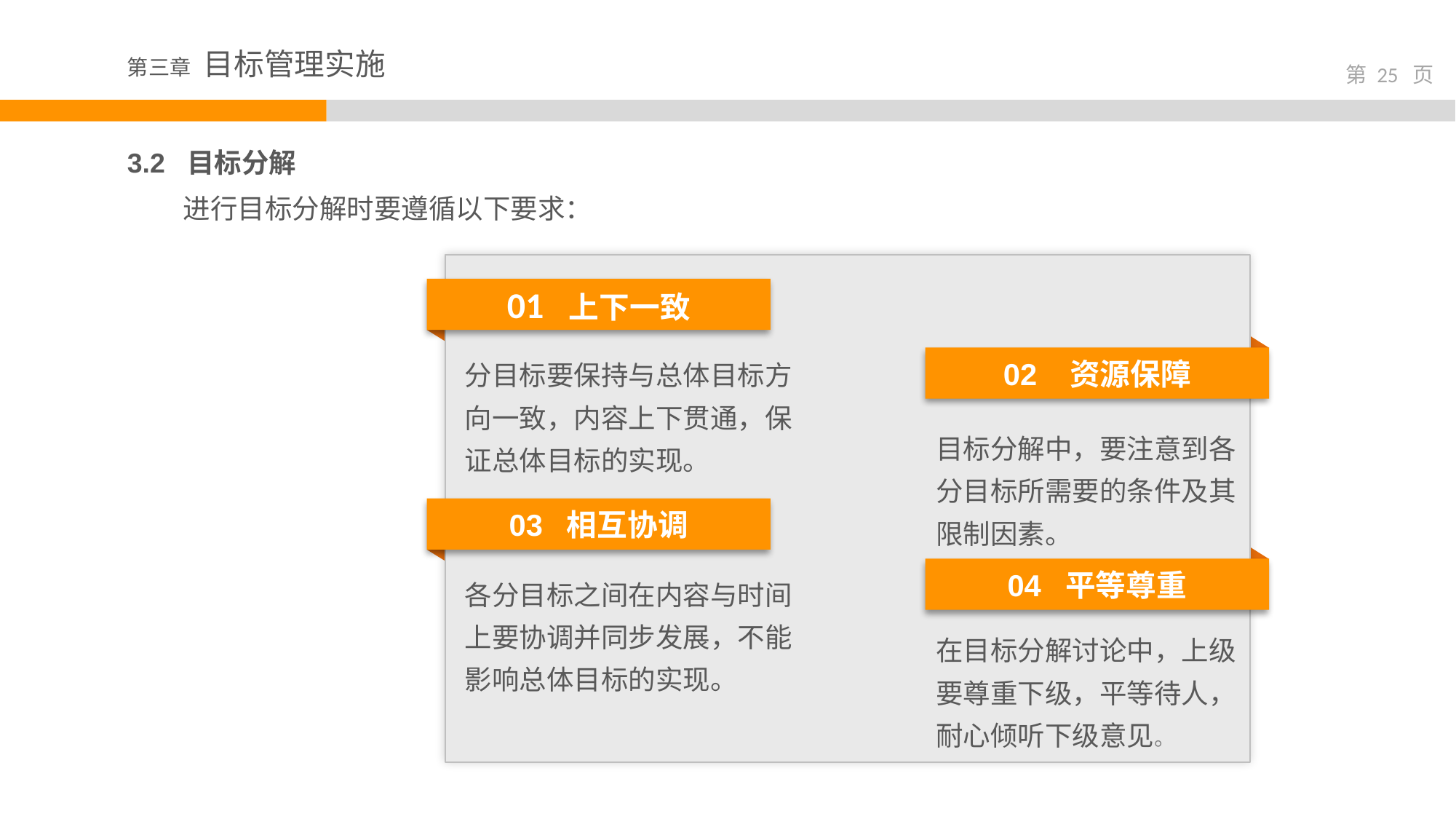

3.2  目标分解
进行目标分解时要遵循以下要求：

01  上下一致
分目标要保持与总体目标方向一致，内容上下贯通，保证总体目标的实现。
02   资源保障
目标分解中，要注意到各分目标所需要的条件及其限制因素。
03  相互协调
04  平等尊重
各分目标之间在内容与时间上要协调并同步发展，不能影响总体目标的实现。
在目标分解讨论中，上级要尊重下级，平等待人，耐心倾听下级意见。